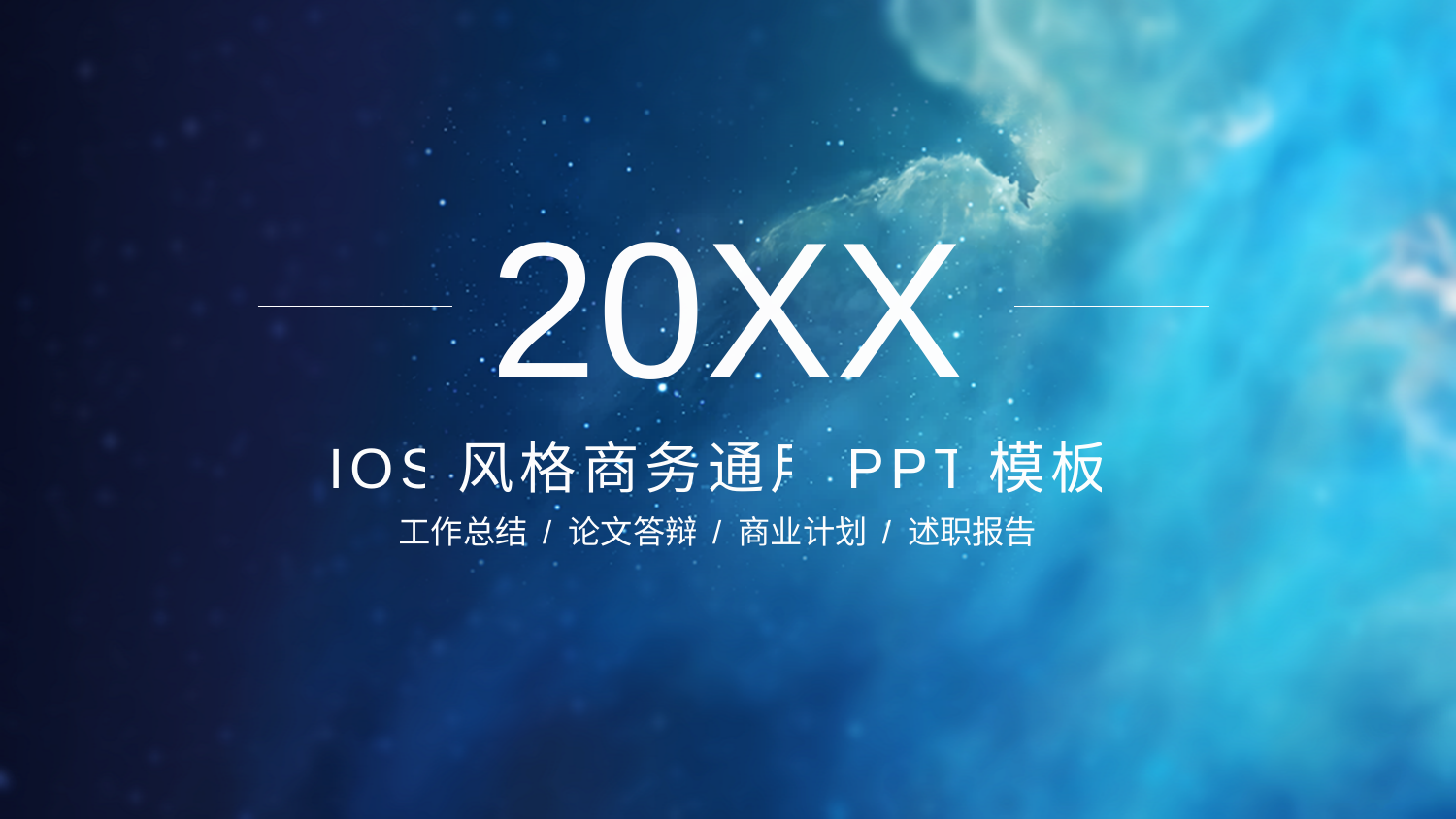

20XX
IOS风格商务通用PPT模板
工作总结 / 论文答辩 / 商业计划 / 述职报告